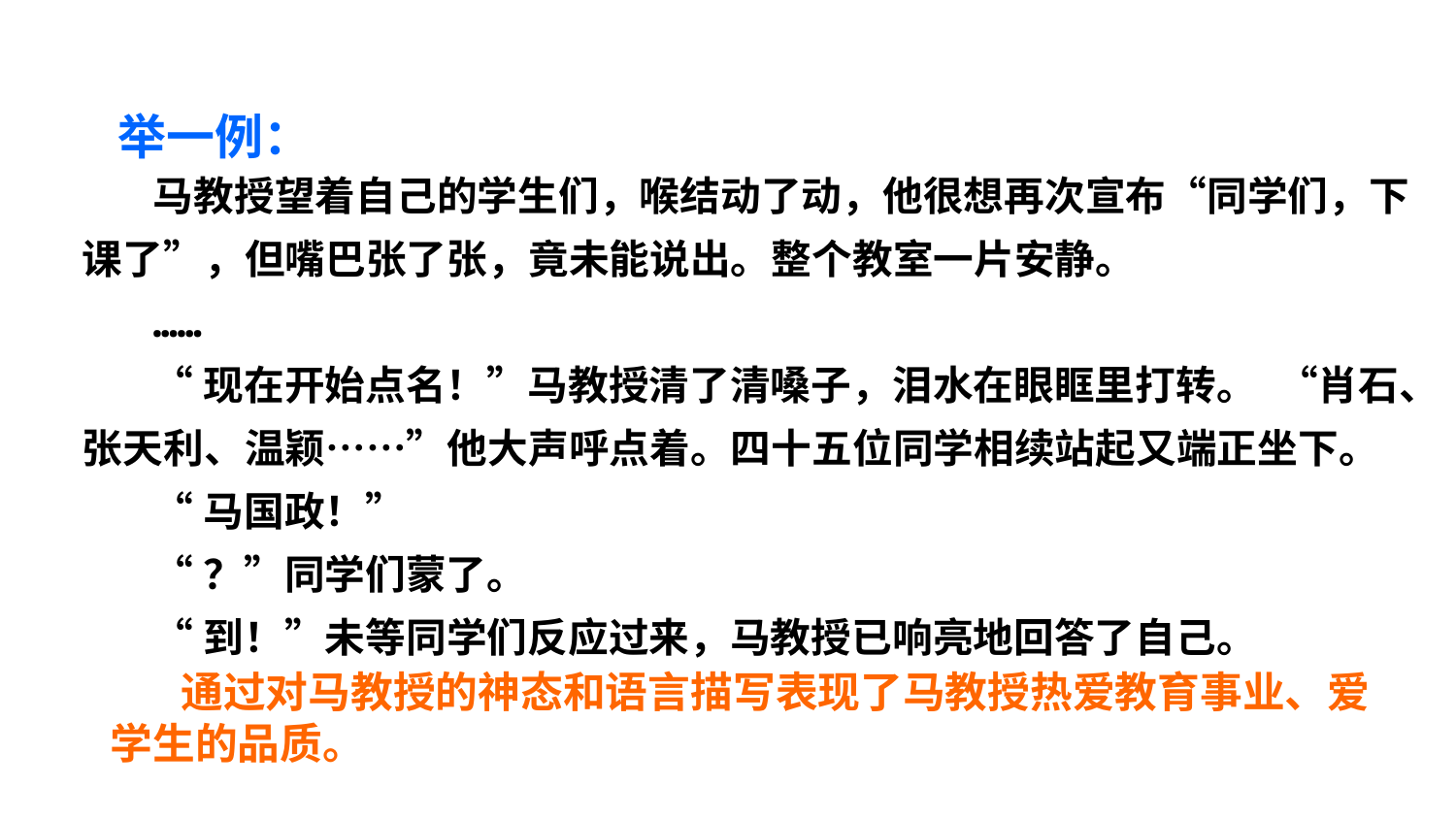

举一例：
马教授望着自己的学生们，喉结动了动，他很想再次宣布“同学们，下课了”，但嘴巴张了张，竟未能说出。整个教室一片安静。
……
“现在开始点名！”马教授清了清嗓子，泪水在眼眶里打转。 “肖石、张天利、温颖……”他大声呼点着。四十五位同学相续站起又端正坐下。
“马国政！”
“？”同学们蒙了。
“到！”未等同学们反应过来，马教授已响亮地回答了自己。
通过对马教授的神态和语言描写表现了马教授热爱教育事业、爱学生的品质。